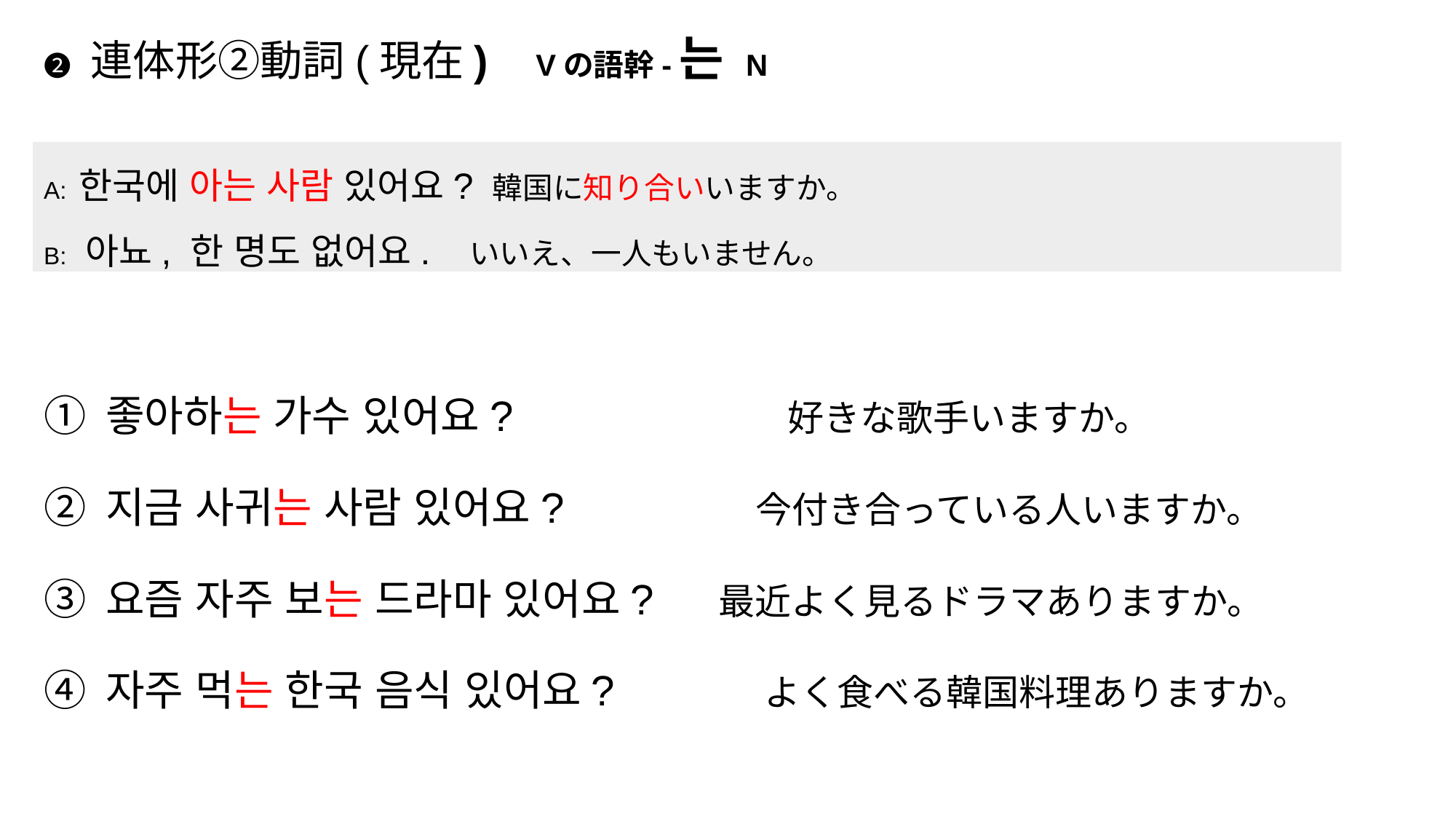

# ❷ 連体形②動詞(現在)    Vの語幹-는 N
A: 한국에 아는 사람 있어요? 韓国に知り合いいますか。
B: 아뇨, 한 명도 없어요.　いいえ、一人もいません。

① 좋아하는 가수 있어요?　 　　　　　好きな歌手いますか。
② 지금 사귀는 사람 있어요? 　　　　今付き合っている人いますか。
③ 요즘 자주 보는 드라마 있어요? 　最近よく見るドラマありますか。
④ 자주 먹는 한국 음식 있어요? 　　　よく食べる韓国料理ありますか。